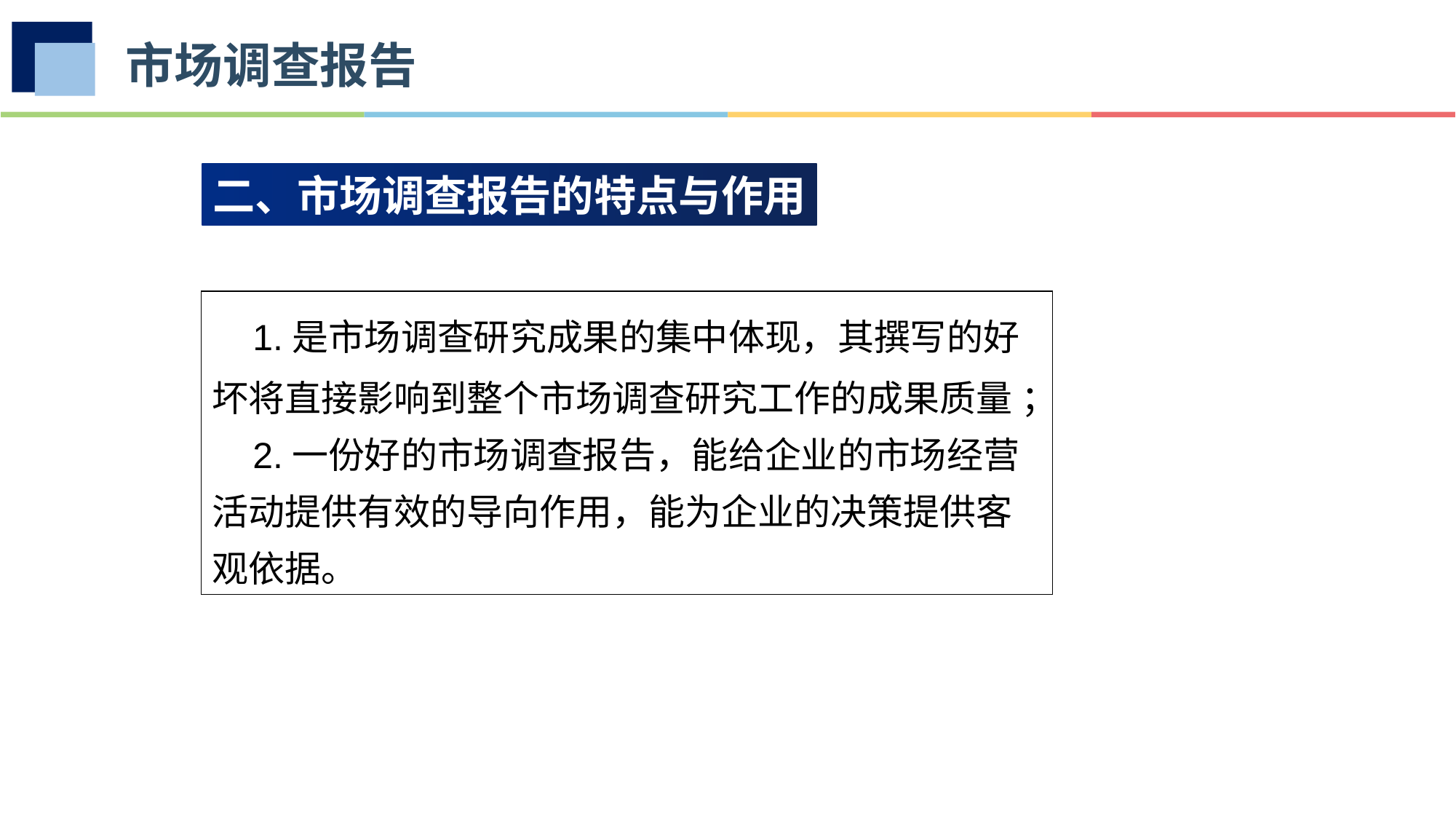

市场调查报告

二、市场调查报告的特点与作用
    1.是市场调查研究成果的集中体现，其撰写的好坏将直接影响到整个市场调查研究工作的成果质量 ；
    2.一份好的市场调查报告，能给企业的市场经营活动提供有效的导向作用，能为企业的决策提供客观依据。